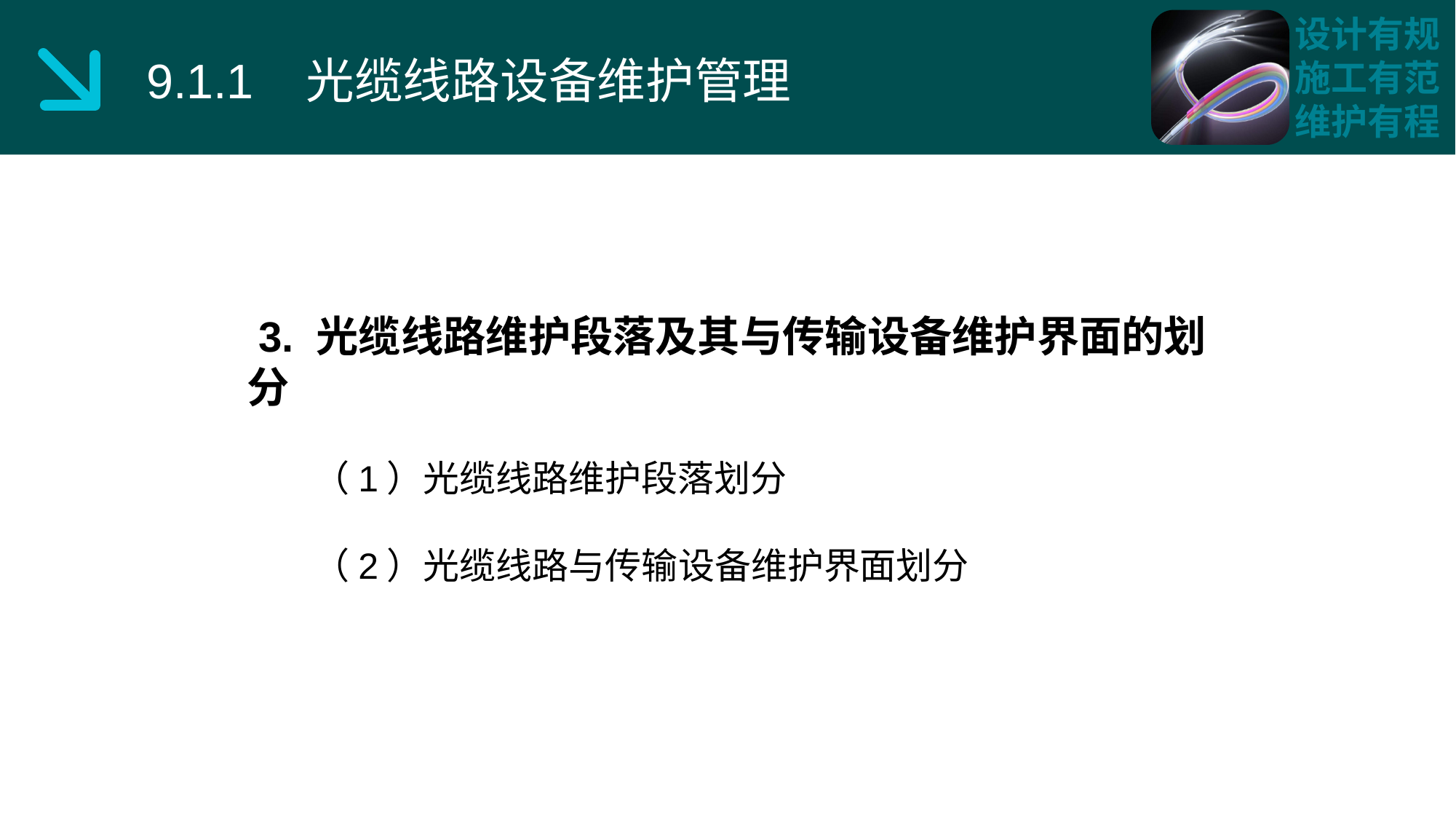

9.1.1   光缆线路设备维护管理

 3. 光缆线路维护段落及其与传输设备维护界面的划分

       （1）光缆线路维护段落划分

       （2）光缆线路与传输设备维护界面划分